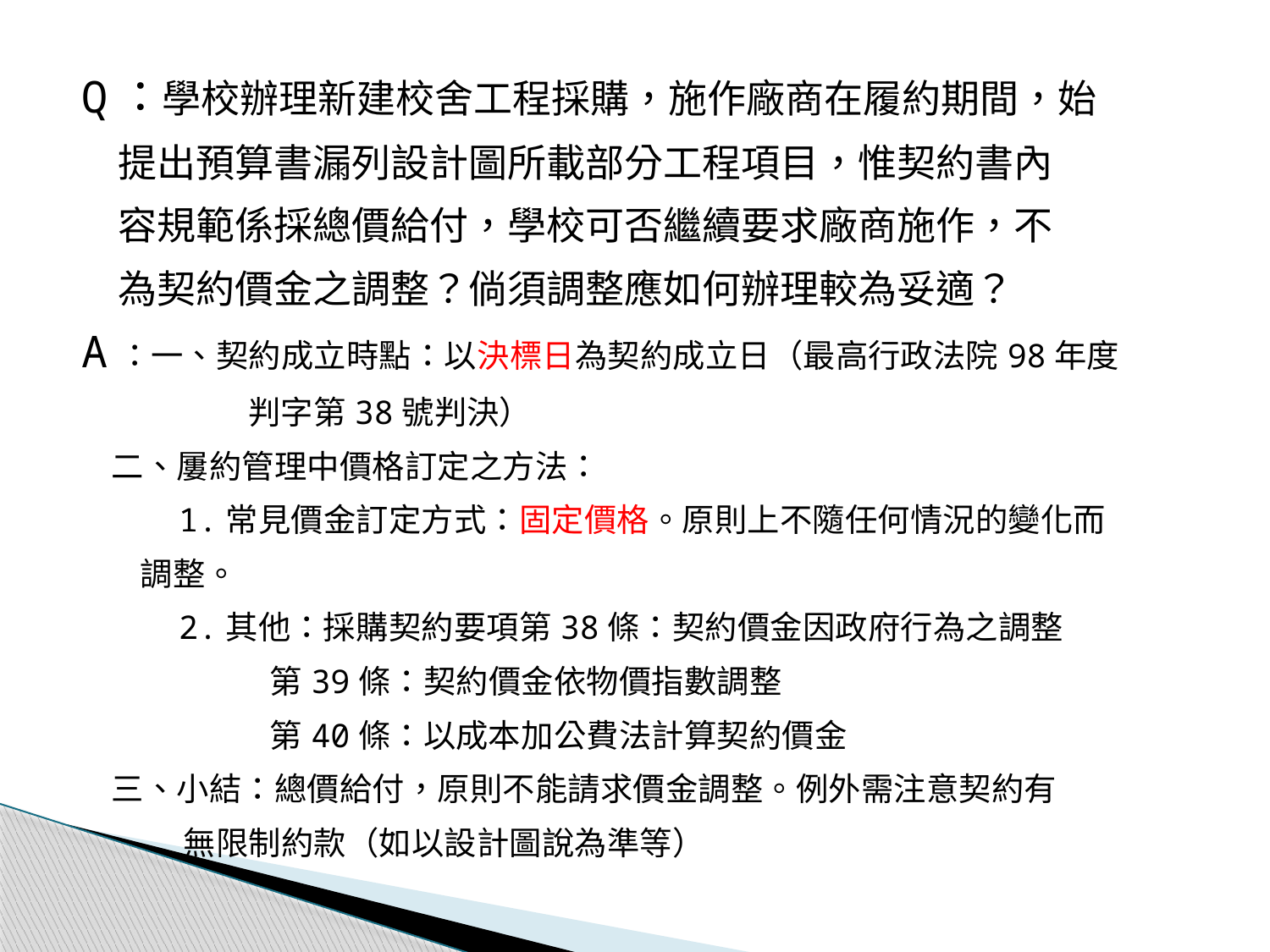

Q：學校辦理新建校舍工程採購，施作廠商在履約期間，始
   提出預算書漏列設計圖所載部分工程項目，惟契約書內
   容規範係採總價給付，學校可否繼續要求廠商施作，不
   為契約價金之調整？倘須調整應如何辦理較為妥適？
A：一、契約成立時點：以決標日為契約成立日（最高行政法院98年度
                      判字第38號判決）
   二、屢約管理中價格訂定之方法：
     1.常見價金訂定方式：固定價格。原則上不隨任何情況的變化而
       調整。
     2.其他：採購契約要項第38條：契約價金因政府行為之調整
                         第39條：契約價金依物價指數調整
                         第40條：以成本加公費法計算契約價金
   三、小結：總價給付，原則不能請求價金調整。例外需注意契約有
             無限制約款（如以設計圖說為準等）